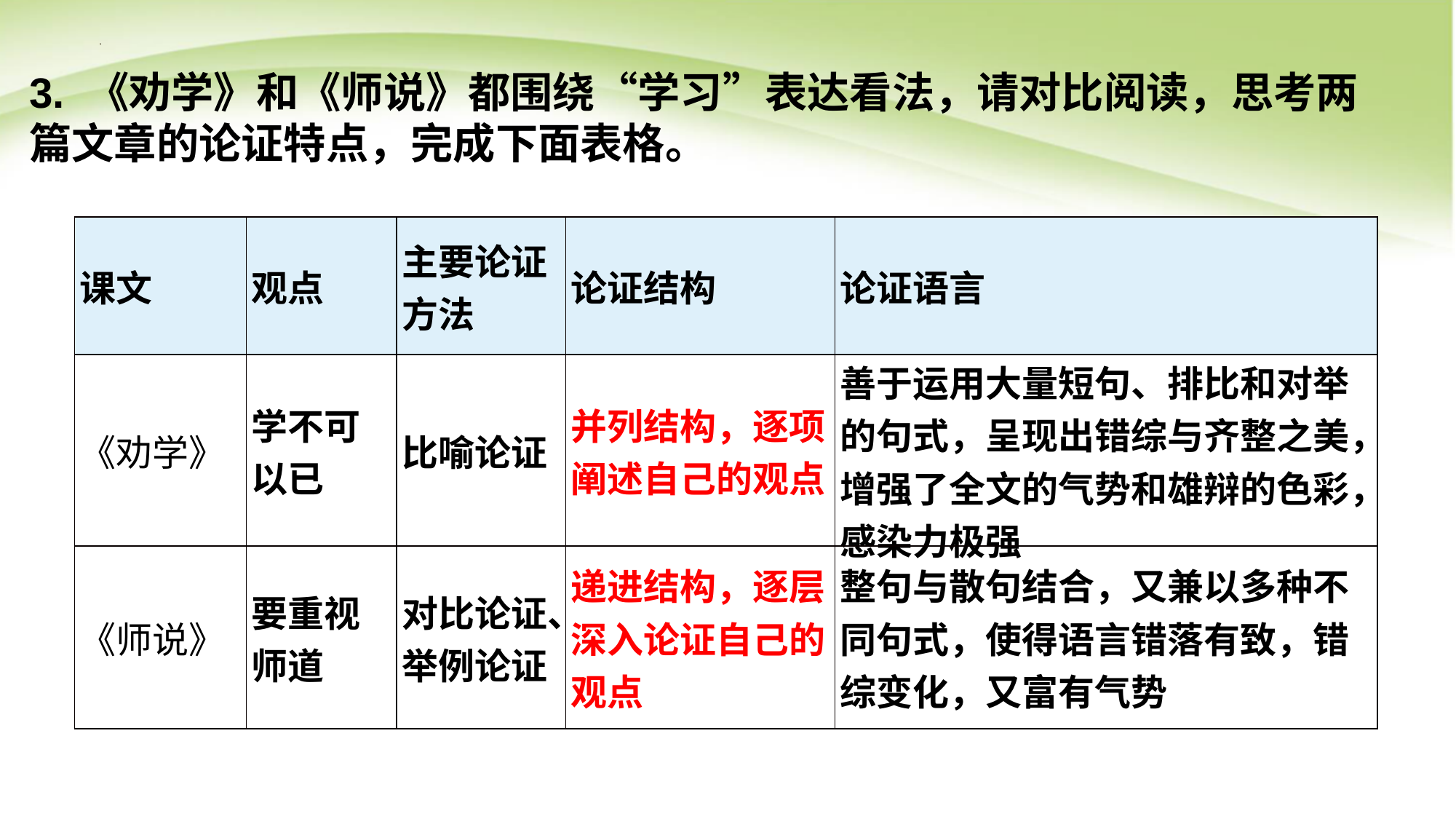

3. 《劝学》和《师说》都围绕“学习”表达看法，请对比阅读，思考两篇文章的论证特点，完成下面表格。
| 课文 | 观点 | 主要论证方法 | 论证结构 | 论证语言 |
| --- | --- | --- | --- | --- |
| 《劝学》 | 学不可以已 | 比喻论证 | 并列结构，逐项阐述自己的观点 | 善于运用大量短句、排比和对举的句式，呈现出错综与齐整之美，增强了全文的气势和雄辩的色彩，感染力极强 |
| 《师说》 | 要重视师道 | 对比论证、举例论证 | 递进结构，逐层深入论证自己的观点 | 整句与散句结合，又兼以多种不同句式，使得语言错落有致，错综变化，又富有气势 |